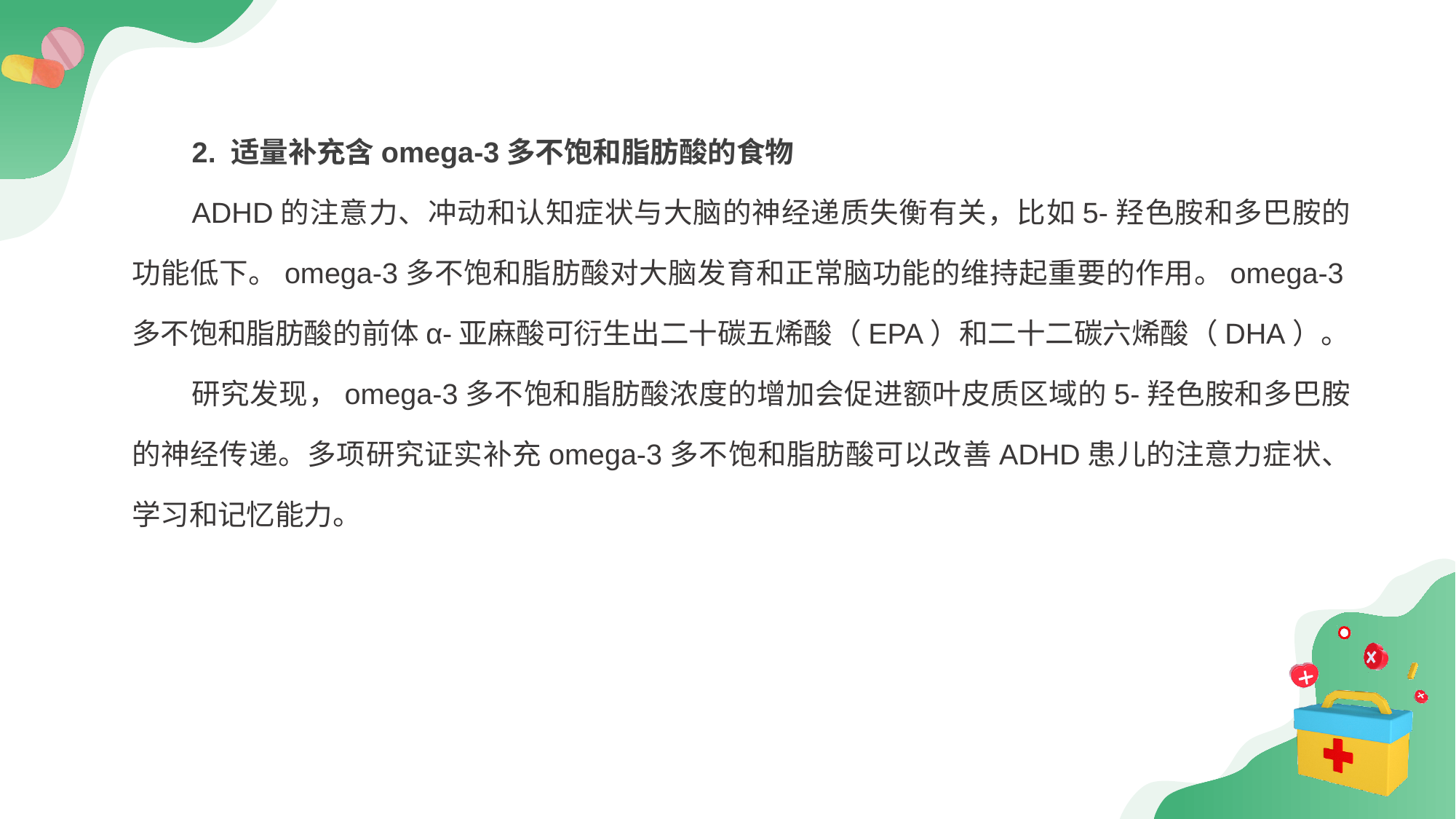

2. 适量补充含omega-3多不饱和脂肪酸的食物
ADHD的注意力、冲动和认知症状与大脑的神经递质失衡有关，比如5-羟色胺和多巴胺的功能低下。omega-3多不饱和脂肪酸对大脑发育和正常脑功能的维持起重要的作用。omega-3多不饱和脂肪酸的前体α-亚麻酸可衍生出二十碳五烯酸（EPA）和二十二碳六烯酸（DHA）。
研究发现，omega-3多不饱和脂肪酸浓度的增加会促进额叶皮质区域的5-羟色胺和多巴胺的神经传递。多项研究证实补充omega-3多不饱和脂肪酸可以改善ADHD患儿的注意力症状、学习和记忆能力。